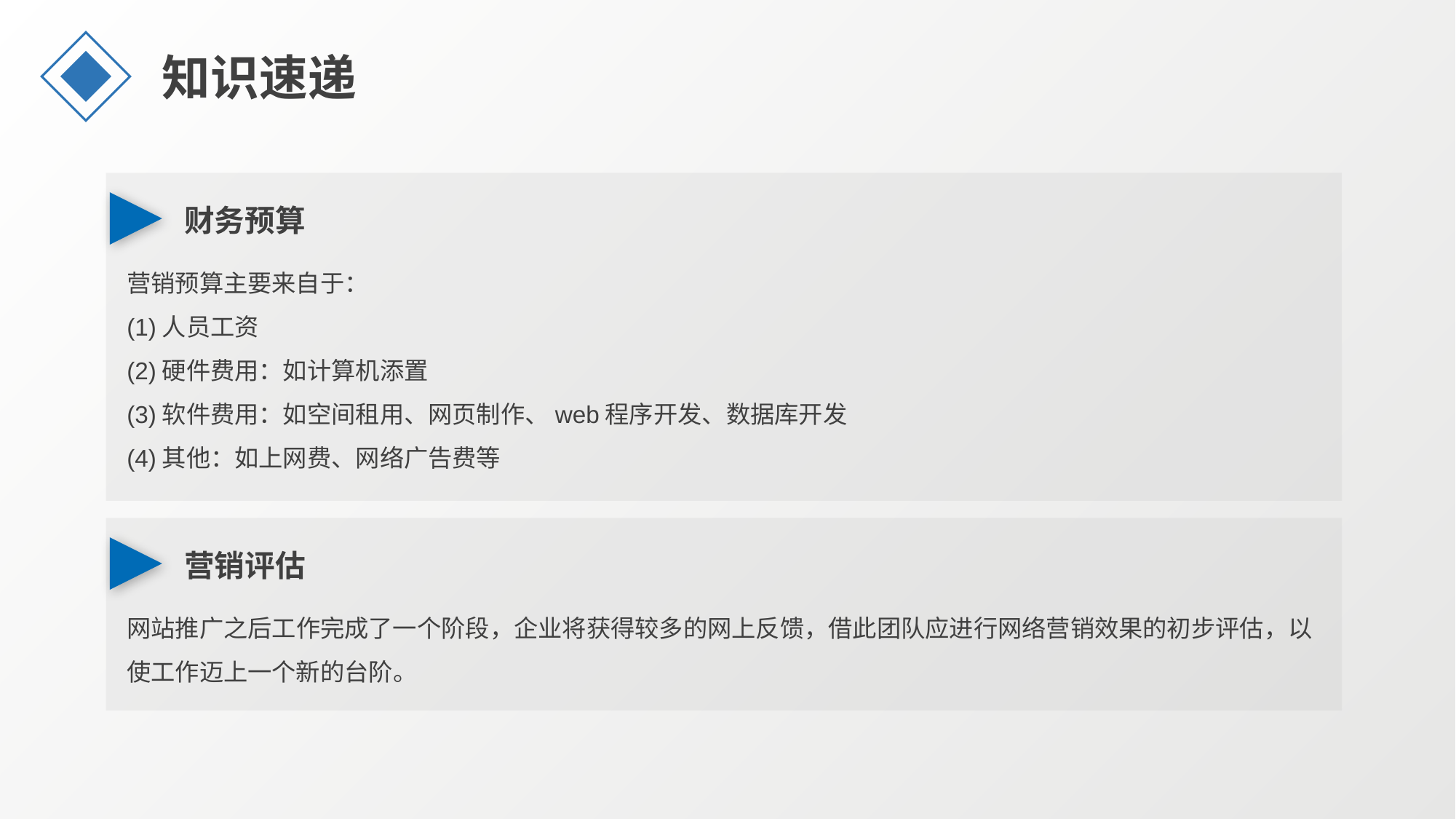

知识速递

财务预算
营销预算主要来自于：
(1)人员工资
(2)硬件费用：如计算机添置
(3)软件费用：如空间租用、网页制作、web程序开发、数据库开发
(4)其他：如上网费、网络广告费等

营销评估
网站推广之后工作完成了一个阶段，企业将获得较多的网上反馈，借此团队应进行网络营销效果的初步评估，以使工作迈上一个新的台阶。